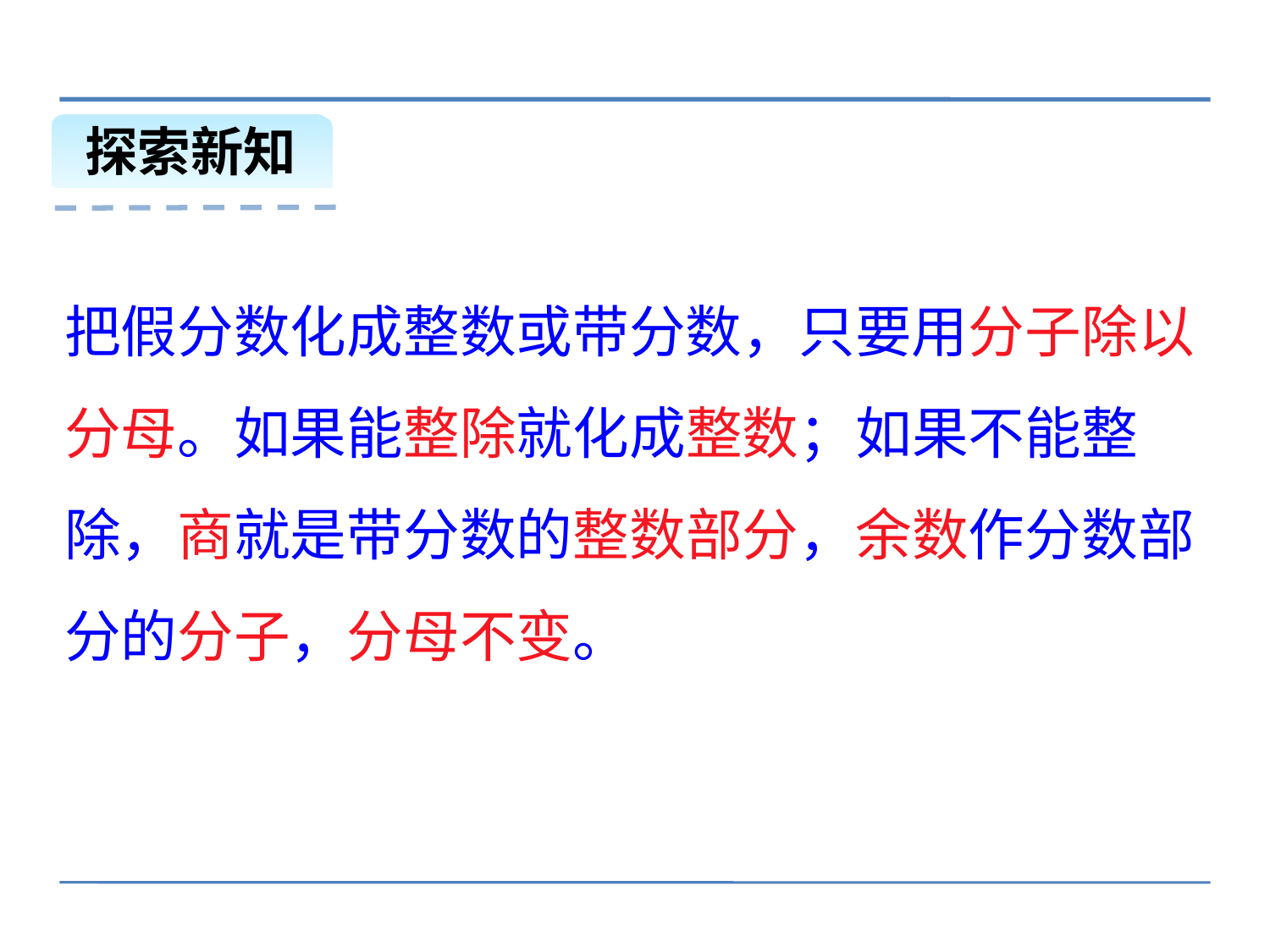

探索新知

把假分数化成整数或带分数，只要用分子除以分母。如果能整除就化成整数；如果不能整除，商就是带分数的整数部分，余数作分数部分的分子，分母不变。